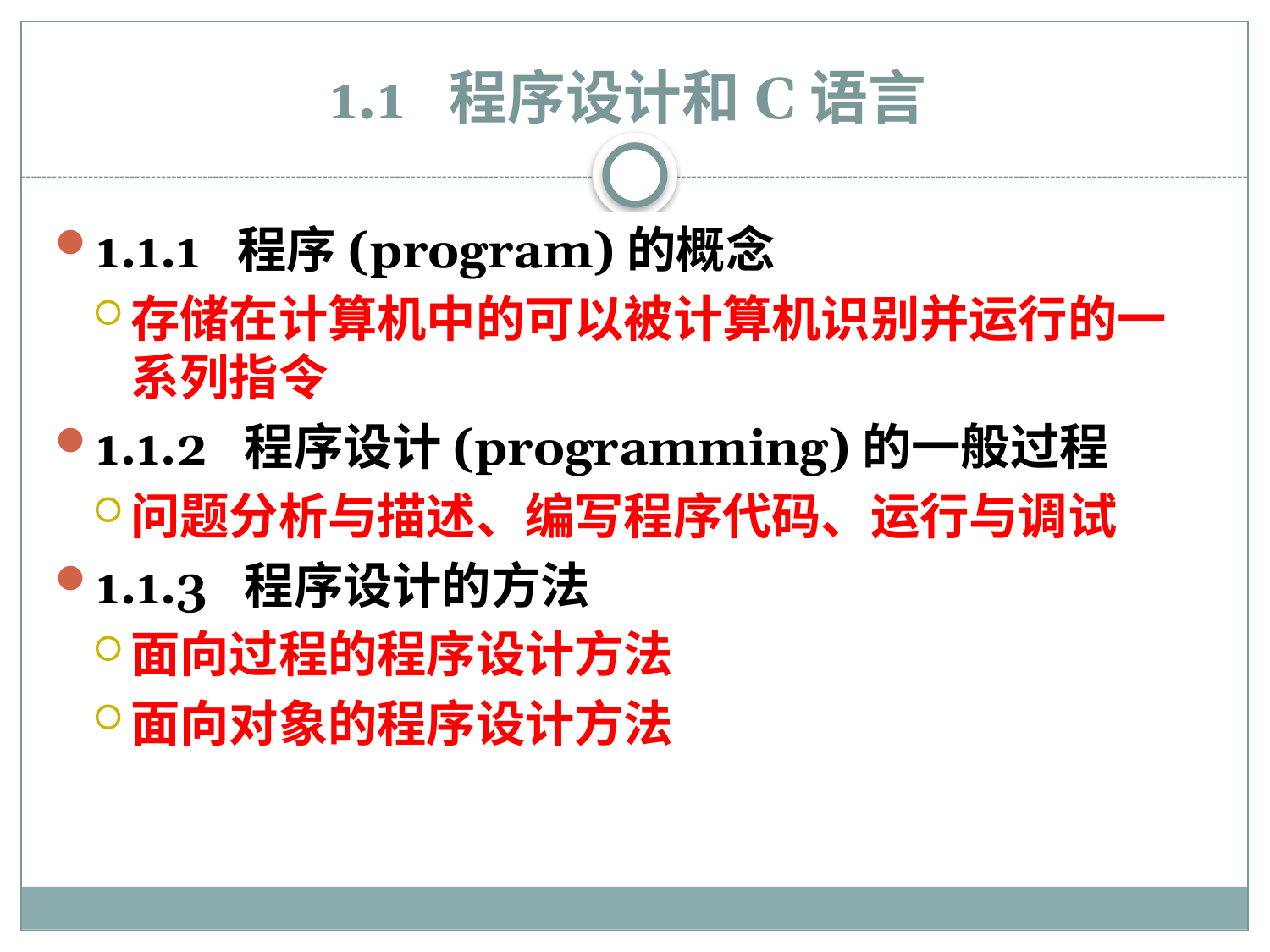

# 1.1  程序设计和C语言
1.1.1  程序(program)的概念
存储在计算机中的可以被计算机识别并运行的一系列指令
1.1.2  程序设计(programming)的一般过程
问题分析与描述、编写程序代码、运行与调试
1.1.3  程序设计的方法
面向过程的程序设计方法
面向对象的程序设计方法